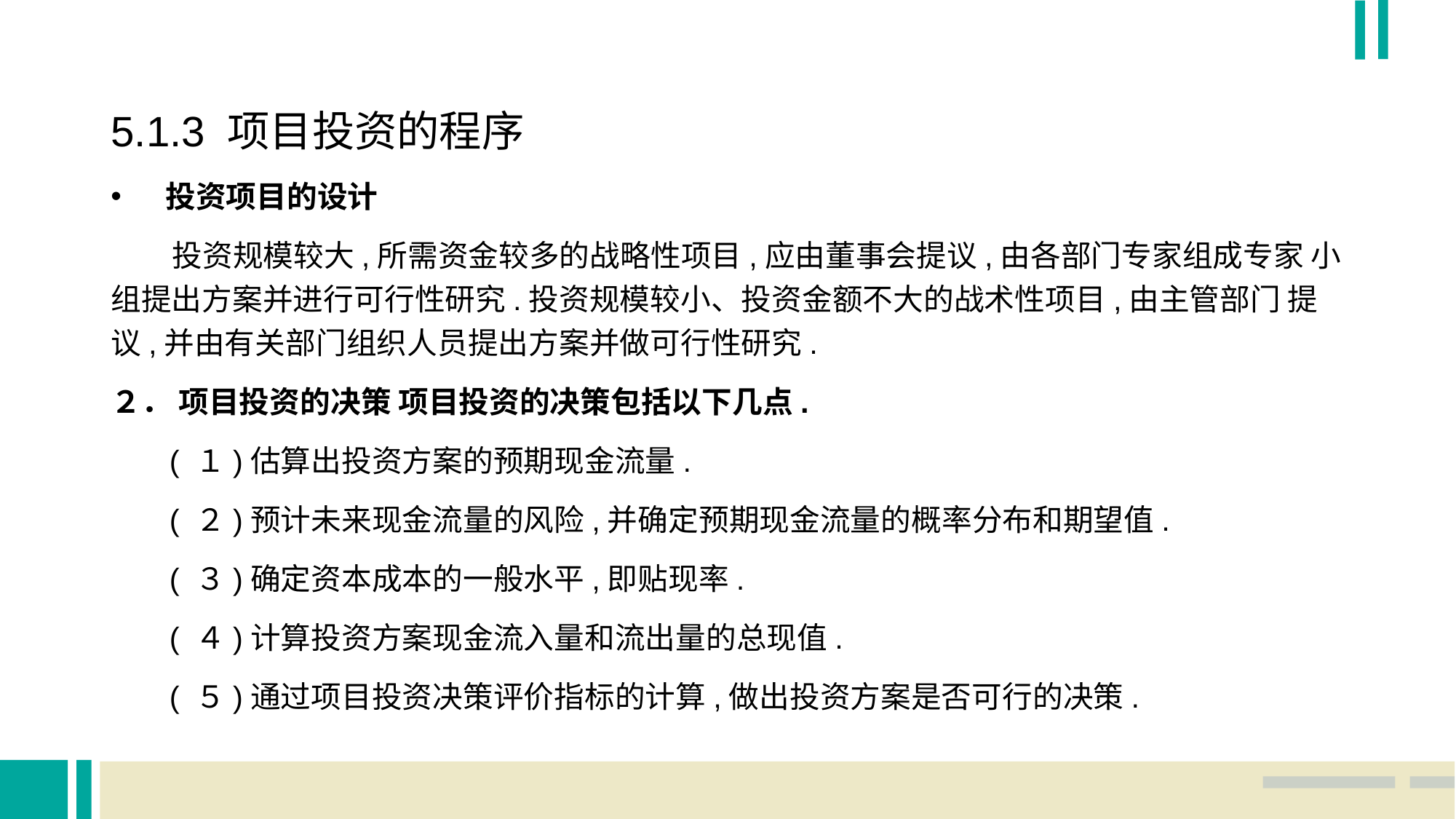

5.1.3 项目投资的程序
投资项目的设计
        投资规模较大,所需资金较多的战略性项目,应由董事会提议,由各部门专家组成专家 小组提出方案并进行可行性研究.投资规模较小、投资金额不大的战术性项目,由主管部门 提议,并由有关部门组织人员提出方案并做可行性研究.
２． 项目投资的决策 项目投资的决策包括以下几点.
       ( １)估算出投资方案的预期现金流量.
       ( ２)预计未来现金流量的风险,并确定预期现金流量的概率分布和期望值.
       ( ３)确定资本成本的一般水平,即贴现率.
       ( ４)计算投资方案现金流入量和流出量的总现值.
       ( ５)通过项目投资决策评价指标的计算,做出投资方案是否可行的决策.